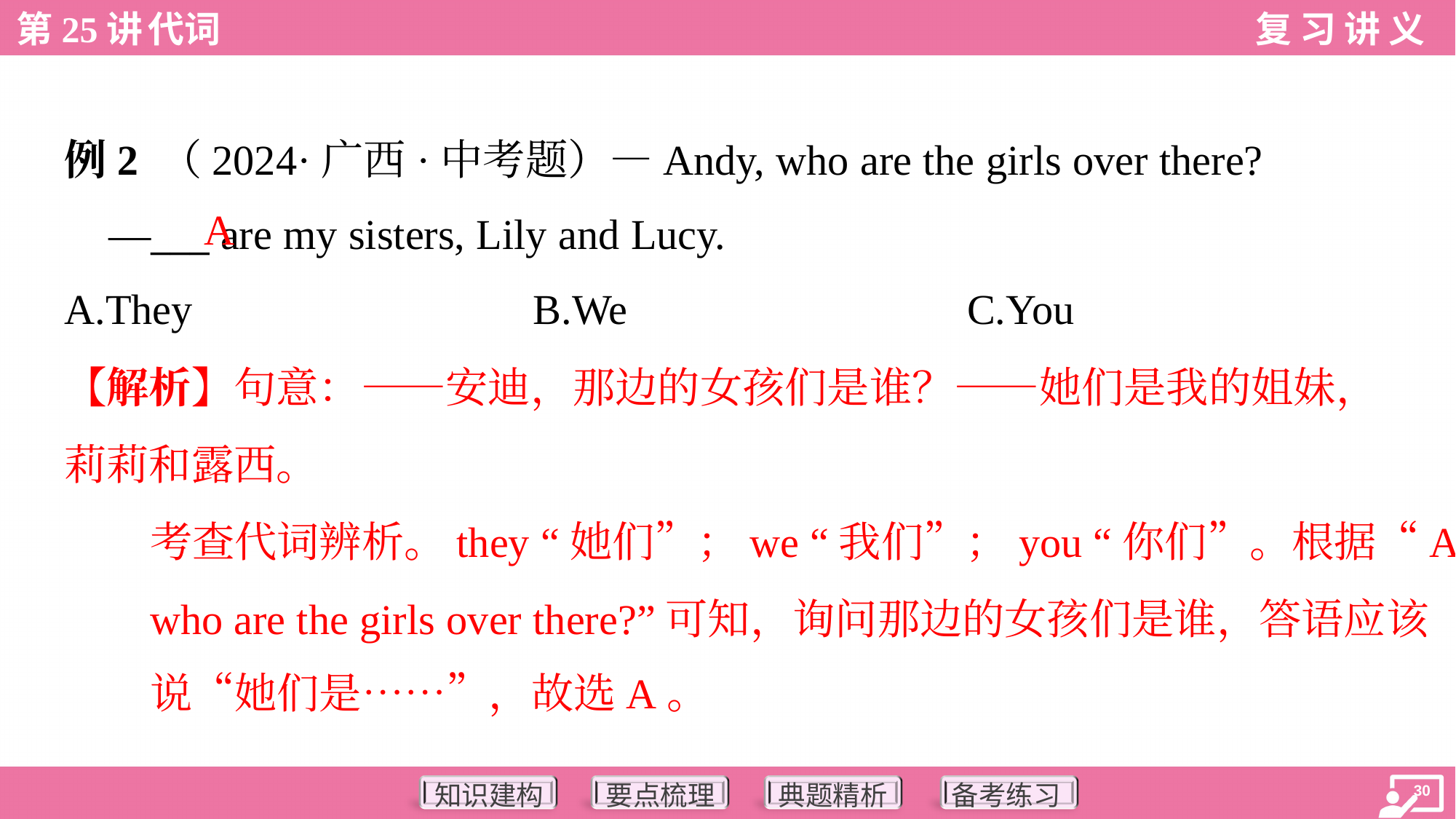

例2 （2024·广西·中考题）—Andy, who are the girls over there?
    —___ are my sisters, Lily and Lucy.
A
A.They	B.We	C.You
【解析】句意：——安迪，那边的女孩们是谁？——她们是我的姐妹，
莉莉和露西。
考查代词辨析。they “她们”；we “我们”；you “你们”。根据“Andy,
who are the girls over there?”可知，询问那边的女孩们是谁，答语应该
说“她们是……”，故选A。